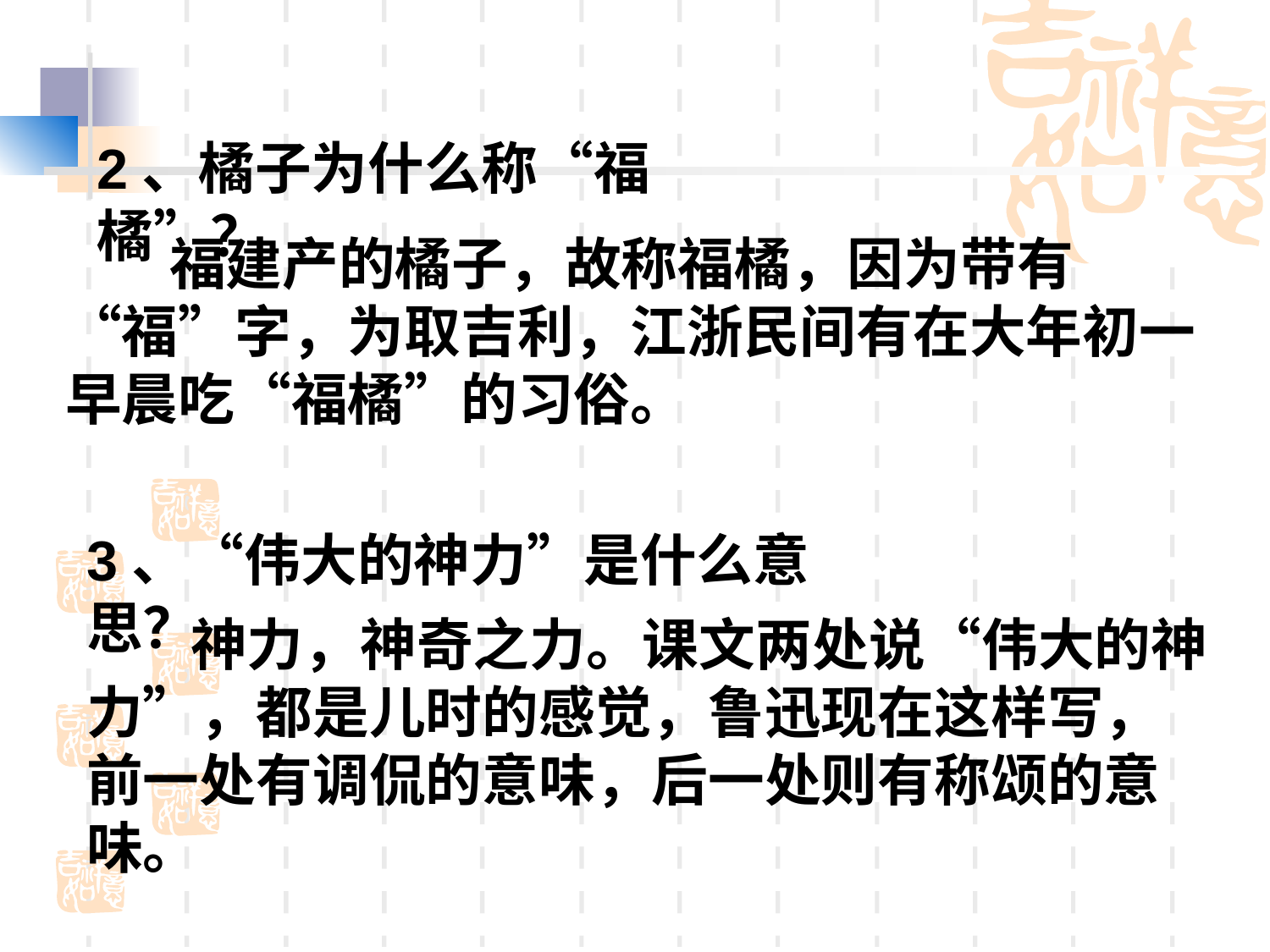

2、橘子为什么称“福橘”？
       福建产的橘子，故称福橘，因为带有“福”字，为取吉利，江浙民间有在大年初一早晨吃“福橘”的习俗。
3、“伟大的神力”是什么意思？
       神力，神奇之力。课文两处说“伟大的神力”，都是儿时的感觉，鲁迅现在这样写，前一处有调侃的意味，后一处则有称颂的意味。